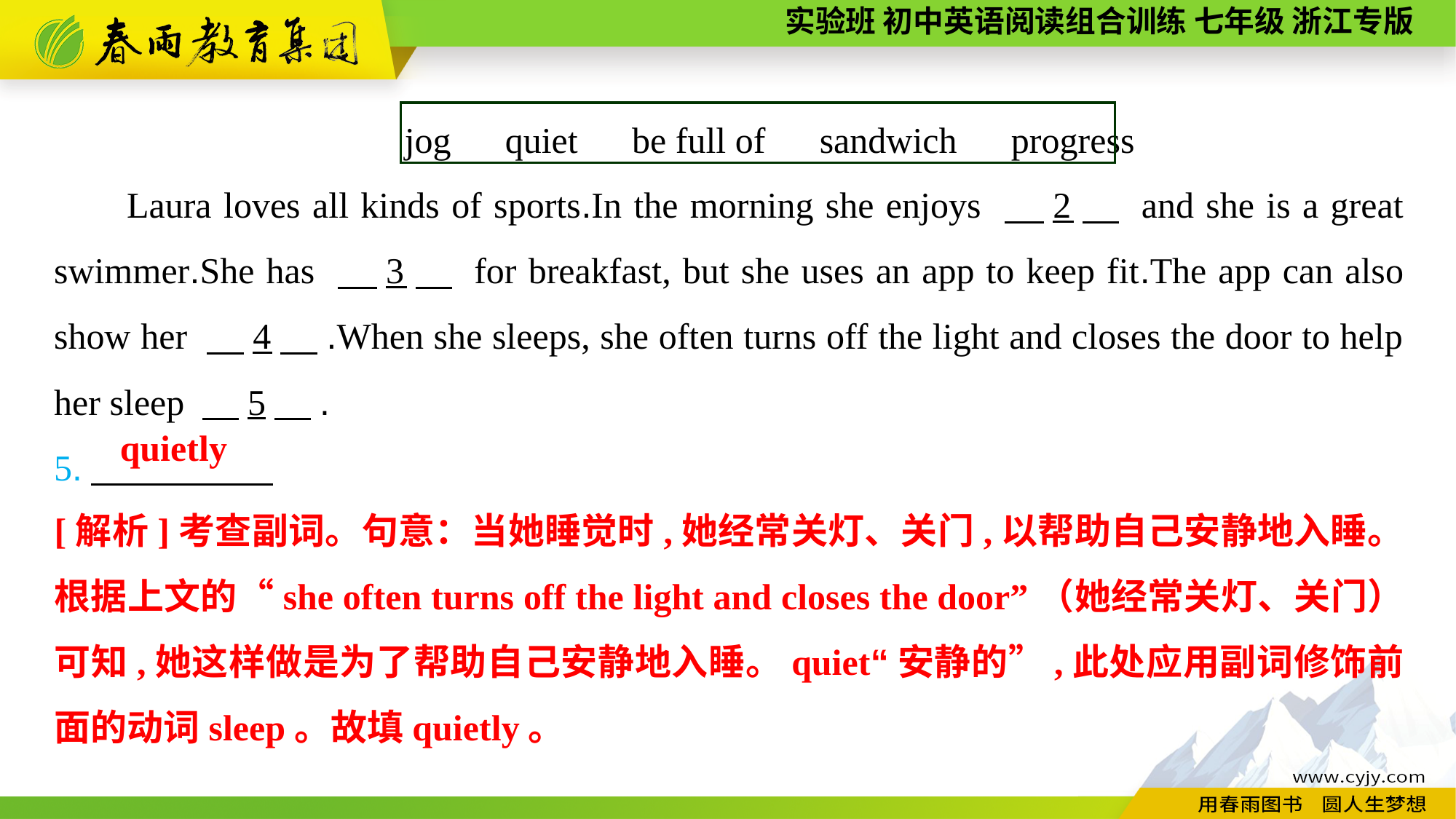

jog　quiet　be full of　sandwich　progress
Laura loves all kinds of sports.In the morning she enjoys 　2　 and she is a great swimmer.She has 　3　 for breakfast, but she uses an app to keep fit.The app can also show her 　4　.When she sleeps, she often turns off the light and closes the door to help her sleep 　5　.
5.　　　　　　.

quietly
[解析]考查副词。句意：当她睡觉时,她经常关灯、关门,以帮助自己安静地入睡。根据上文的“she often turns off the light and closes the door”（她经常关灯、关门）可知,她这样做是为了帮助自己安静地入睡。quiet“安静的”,此处应用副词修饰前面的动词sleep。故填quietly。